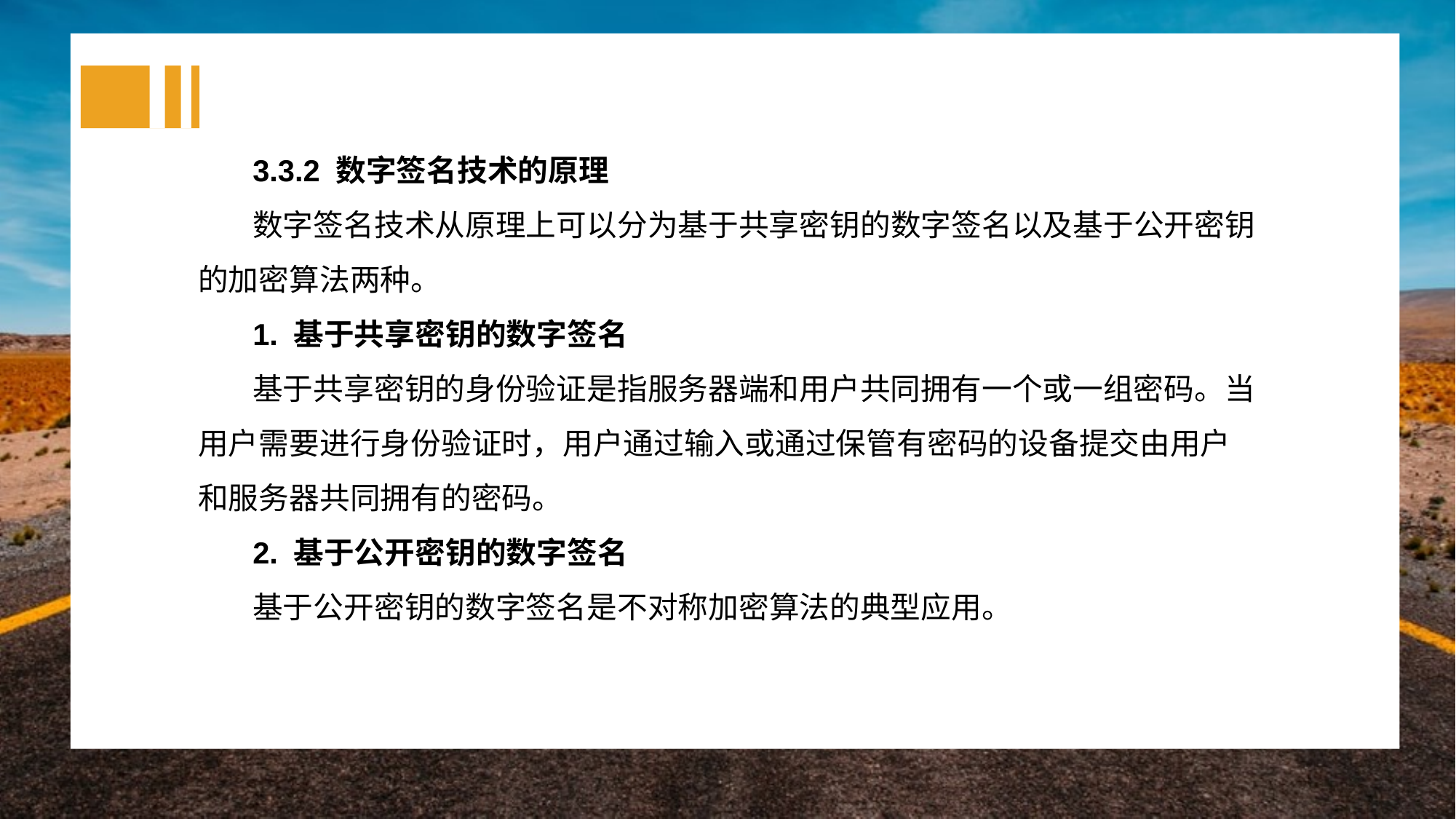

3.3.2 数字签名技术的原理
数字签名技术从原理上可以分为基于共享密钥的数字签名以及基于公开密钥的加密算法两种。
1. 基于共享密钥的数字签名
基于共享密钥的身份验证是指服务器端和用户共同拥有一个或一组密码。当用户需要进行身份验证时，用户通过输入或通过保管有密码的设备提交由用户和服务器共同拥有的密码。
2. 基于公开密钥的数字签名
基于公开密钥的数字签名是不对称加密算法的典型应用。